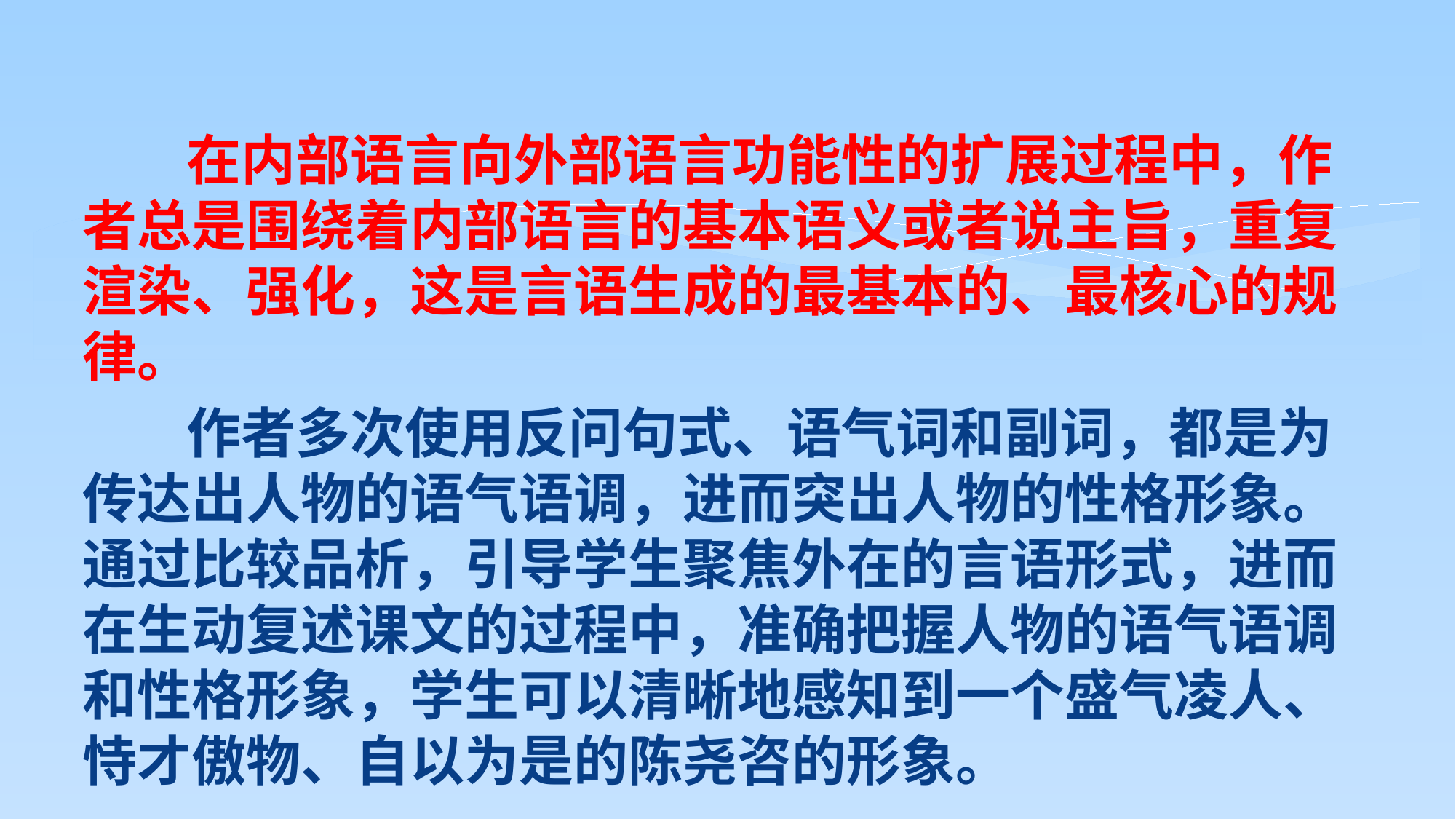

在内部语言向外部语言功能性的扩展过程中，作者总是围绕着内部语言的基本语义或者说主旨，重复渲染、强化，这是言语生成的最基本的、最核心的规律。
      作者多次使用反问句式、语气词和副词，都是为传达出人物的语气语调，进而突出人物的性格形象。通过比较品析，引导学生聚焦外在的言语形式，进而在生动复述课文的过程中，准确把握人物的语气语调和性格形象，学生可以清晰地感知到一个盛气凌人、恃才傲物、自以为是的陈尧咨的形象。